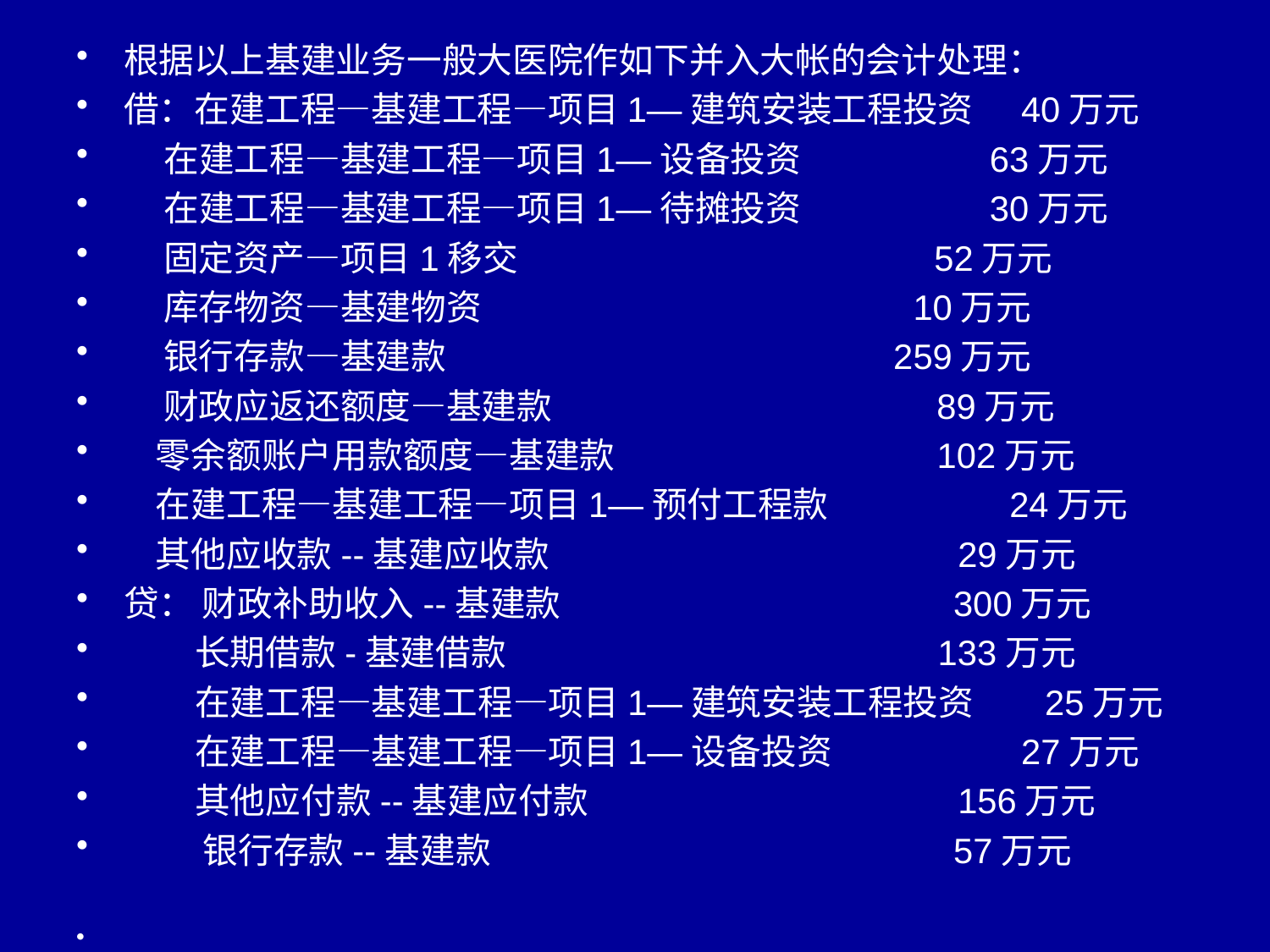

根据以上基建业务一般大医院作如下并入大帐的会计处理：
借：在建工程—基建工程—项目1—建筑安装工程投资     40万元
    在建工程—基建工程—项目1—设备投资                       63万元
    在建工程—基建工程—项目1—待摊投资                       30万元
    固定资产—项目1移交                                                    52万元
    库存物资—基建物资                                                      10万元
    银行存款—基建款                                                        259万元
    财政应返还额度—基建款                                                89万元
   零余额账户用款额度—基建款                                        102万元
   在建工程—基建工程—项目1—预付工程款                      24万元
   其他应收款--基建应收款                                                   29万元
贷： 财政补助收入--基建款                                                 300万元
        长期借款-基建借款                                                      133万元
        在建工程—基建工程—项目1—建筑安装工程投资        25万元
        在建工程—基建工程—项目1—设备投资                       27万元
        其他应付款--基建应付款                                              156万元
         银行存款--基建款                                                          57万元